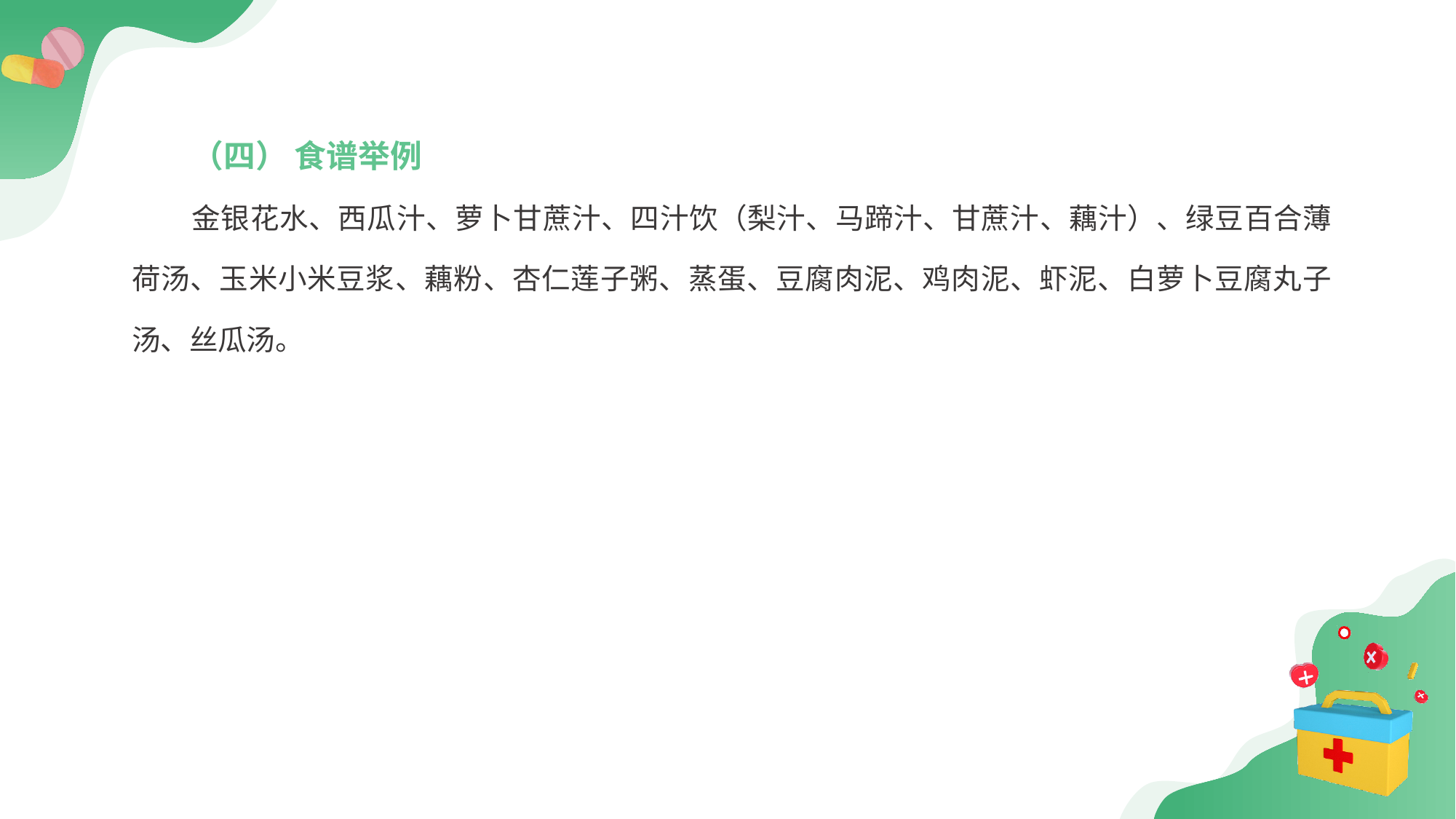

（四） 食谱举例
金银花水、西瓜汁、萝卜甘蔗汁、四汁饮（梨汁、马蹄汁、甘蔗汁、藕汁）、绿豆百合薄荷汤、玉米小米豆浆、藕粉、杏仁莲子粥、蒸蛋、豆腐肉泥、鸡肉泥、虾泥、白萝卜豆腐丸子汤、丝瓜汤。